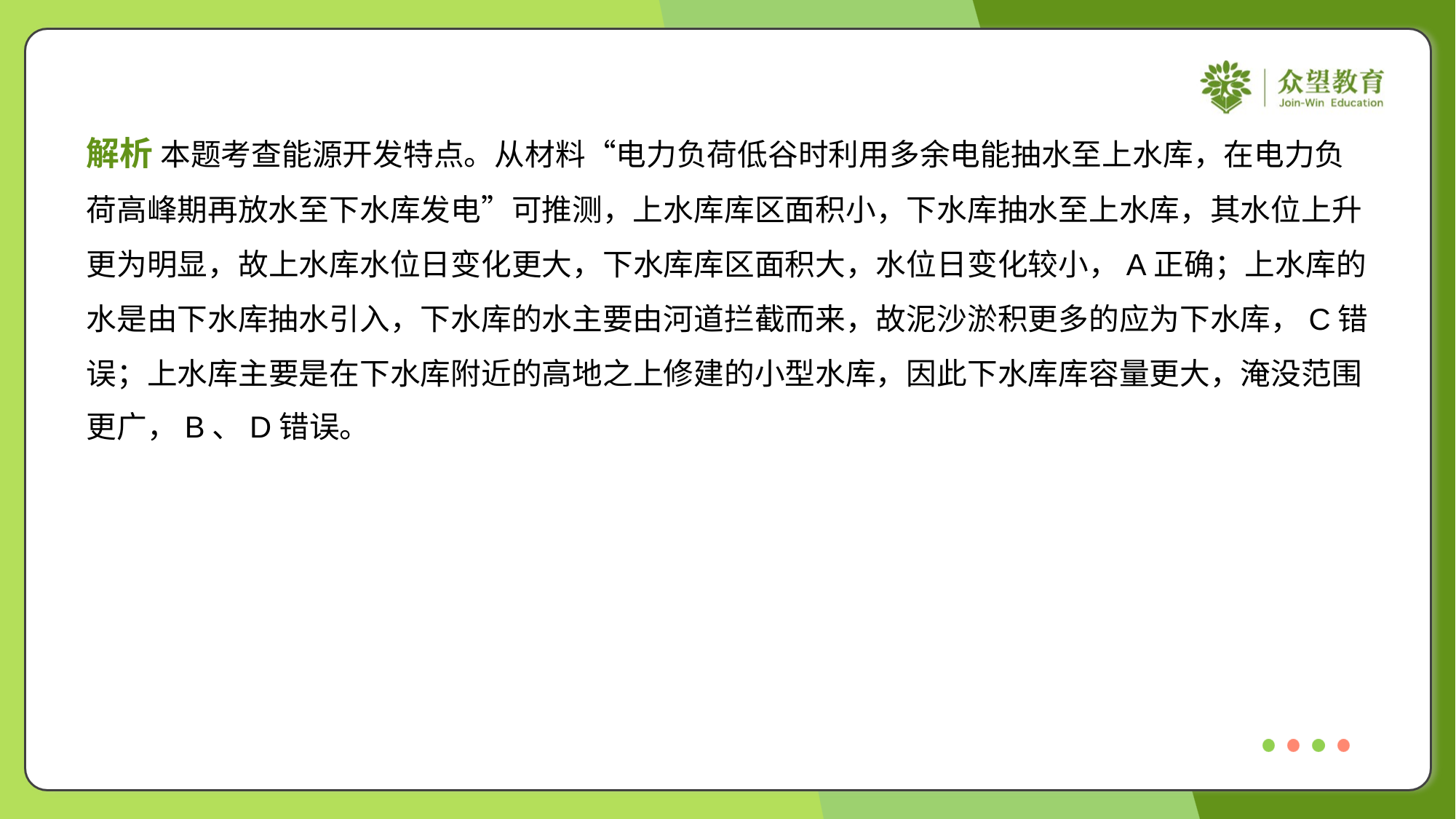

解析 本题考查能源开发特点。从材料“电力负荷低谷时利用多余电能抽水至上水库，在电力负
荷高峰期再放水至下水库发电”可推测，上水库库区面积小，下水库抽水至上水库，其水位上升
更为明显，故上水库水位日变化更大，下水库库区面积大，水位日变化较小，A正确；上水库的
水是由下水库抽水引入，下水库的水主要由河道拦截而来，故泥沙淤积更多的应为下水库，C错
误；上水库主要是在下水库附近的高地之上修建的小型水库，因此下水库库容量更大，淹没范围
更广，B、D错误。